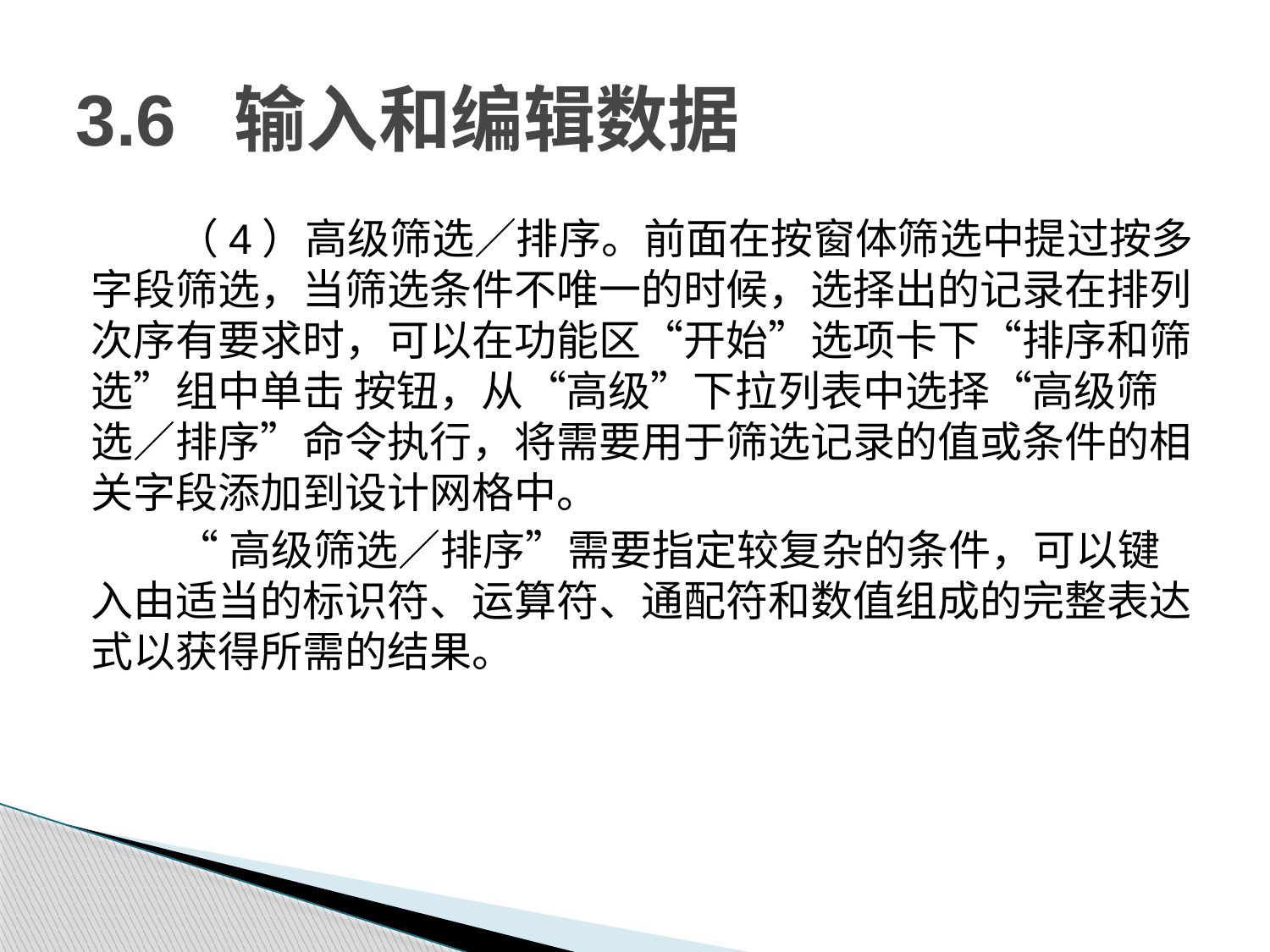

# 3.6  输入和编辑数据
（4）高级筛选／排序。前面在按窗体筛选中提过按多字段筛选，当筛选条件不唯一的时候，选择出的记录在排列次序有要求时，可以在功能区“开始”选项卡下“排序和筛选”组中单击 按钮，从“高级”下拉列表中选择“高级筛选／排序”命令执行，将需要用于筛选记录的值或条件的相关字段添加到设计网格中。
“高级筛选／排序”需要指定较复杂的条件，可以键入由适当的标识符、运算符、通配符和数值组成的完整表达式以获得所需的结果。